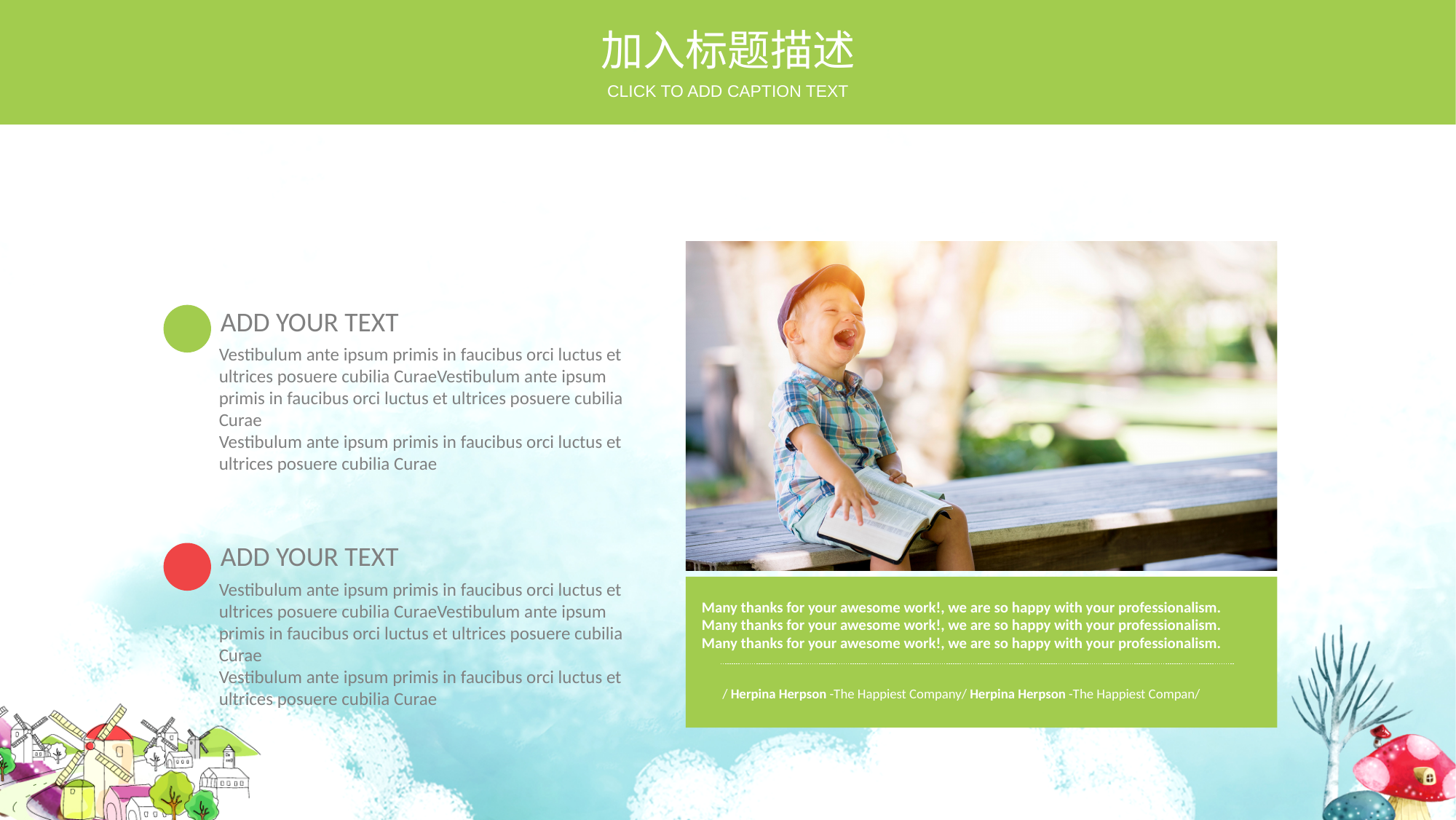

加入标题描述
CLICK TO ADD CAPTION TEXT

Many thanks for your awesome work!, we are so happy with your professionalism. Many thanks for your awesome work!, we are so happy with your professionalism. Many thanks for your awesome work!, we are so happy with your professionalism.

/ Herpina Herpson -The Happiest Company/ Herpina Herpson -The Happiest Compan/
ADD YOUR TEXT

Vestibulum ante ipsum primis in faucibus orci luctus et ultrices posuere cubilia CuraeVestibulum ante ipsum primis in faucibus orci luctus et ultrices posuere cubilia Curae
Vestibulum ante ipsum primis in faucibus orci luctus et ultrices posuere cubilia Curae

ADD YOUR TEXT

Vestibulum ante ipsum primis in faucibus orci luctus et ultrices posuere cubilia CuraeVestibulum ante ipsum primis in faucibus orci luctus et ultrices posuere cubilia Curae
Vestibulum ante ipsum primis in faucibus orci luctus et ultrices posuere cubilia Curae